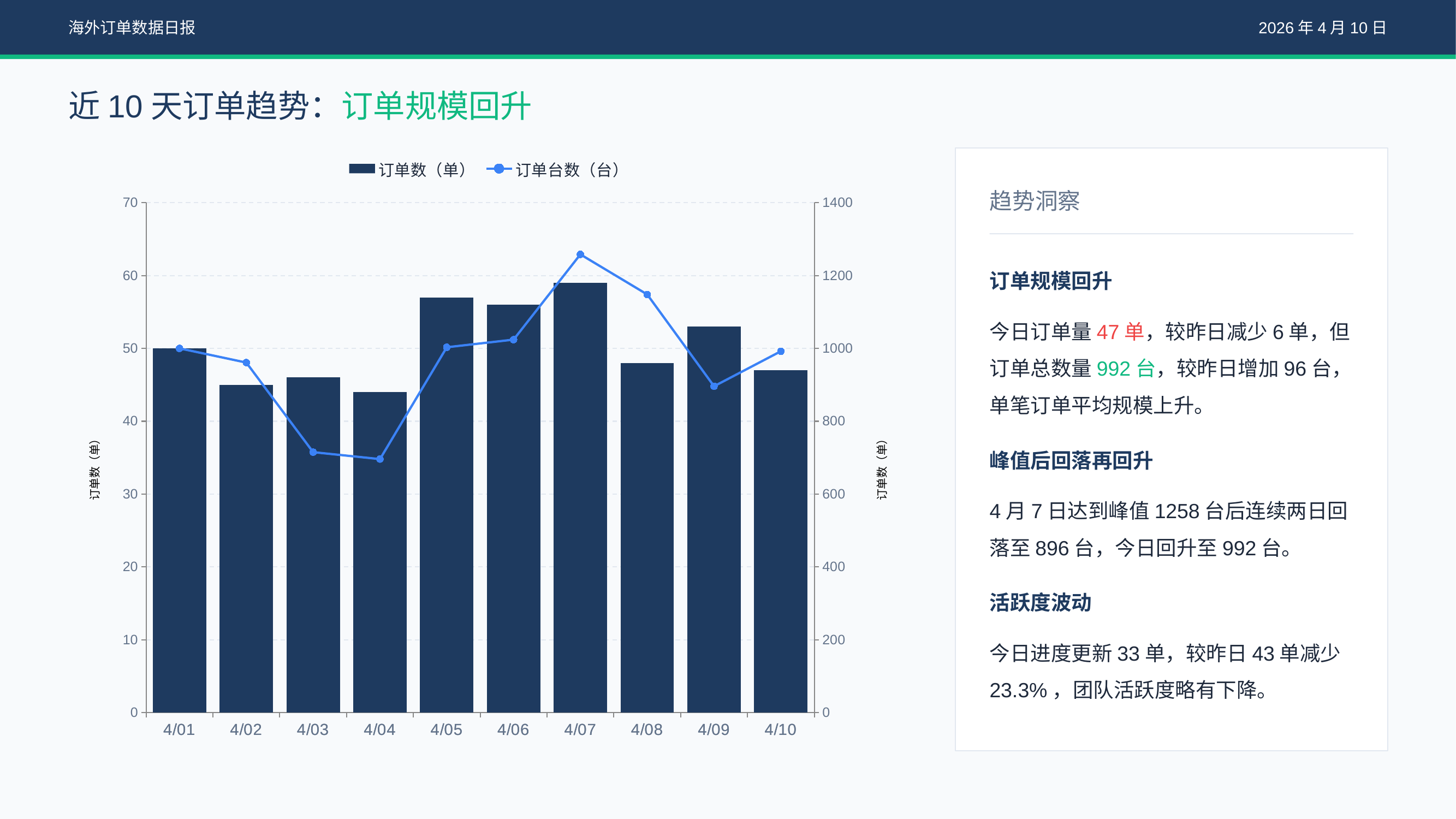

海外订单数据日报
2026年4月10日

近10天订单趋势：订单规模回升

### Chart

| Category | 订单数（单） | 订单台数（台） |
|---|---|---|
| 4/01 | 50.0 | 1000.0 |
| 4/02 | 45.0 | 961.0 |
| 4/03 | 46.0 | 715.0 |
| 4/04 | 44.0 | 696.0 |
| 4/05 | 57.0 | 1003.0 |
| 4/06 | 56.0 | 1024.0 |
| 4/07 | 59.0 | 1258.0 |
| 4/08 | 48.0 | 1148.0 |
| 4/09 | 53.0 | 896.0 |
| 4/10 | 47.0 | 992.0 |
趋势洞察

订单规模回升
今日订单量47单，较昨日减少6单，但订单总数量992台，较昨日增加96台，单笔订单平均规模上升。
峰值后回落再回升
4月7日达到峰值1258台后连续两日回落至896台，今日回升至992台。
活跃度波动
今日进度更新33单，较昨日43单减少23.3%，团队活跃度略有下降。